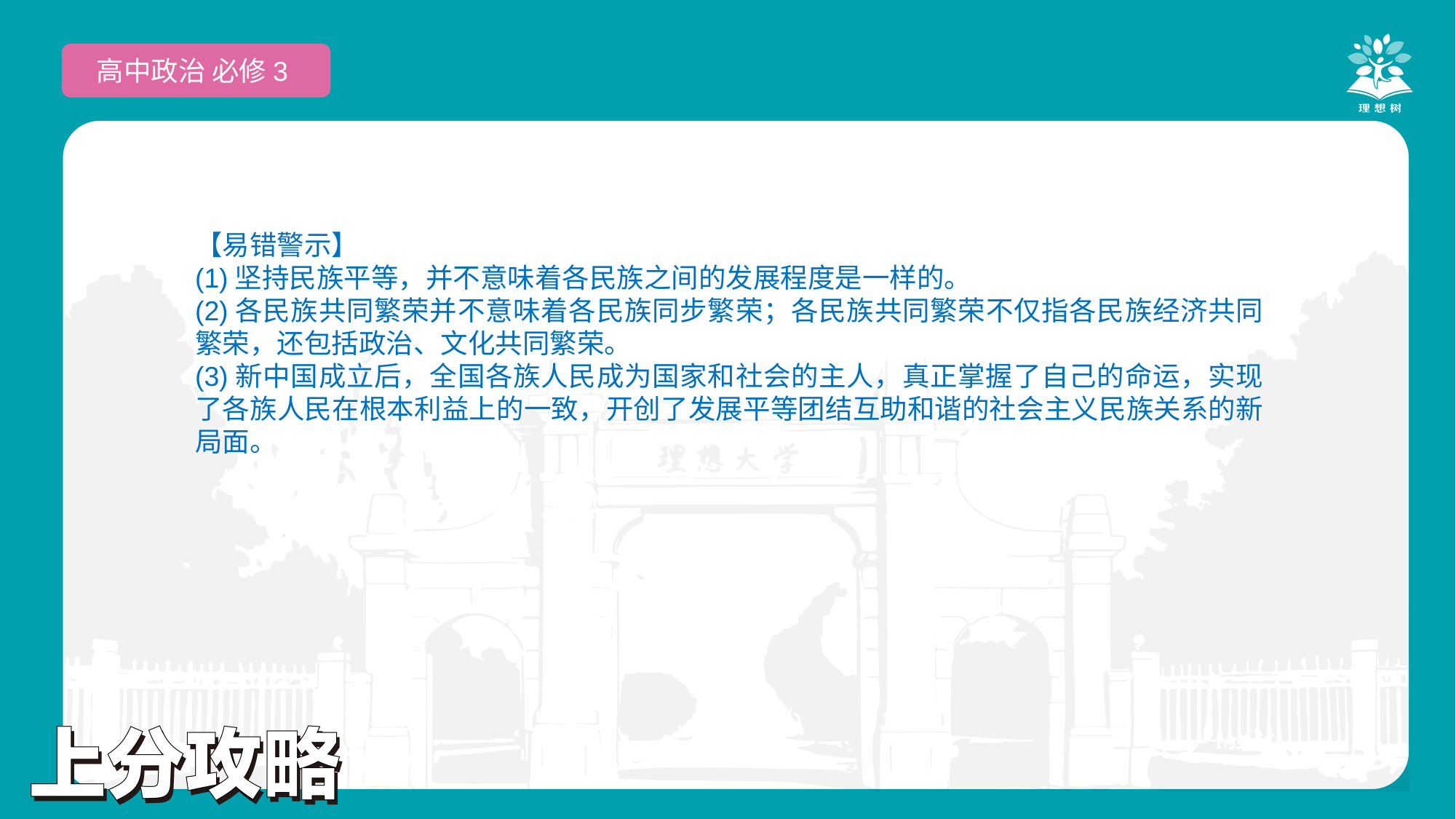

高中政治 必修3
【易错警示】
(1)坚持民族平等，并不意味着各民族之间的发展程度是一样的。
(2)各民族共同繁荣并不意味着各民族同步繁荣；各民族共同繁荣不仅指各民族经济共同繁荣，还包括政治、文化共同繁荣。
(3)新中国成立后，全国各族人民成为国家和社会的主人，真正掌握了自己的命运，实现了各族人民在根本利益上的一致，开创了发展平等团结互助和谐的社会主义民族关系的新局面。